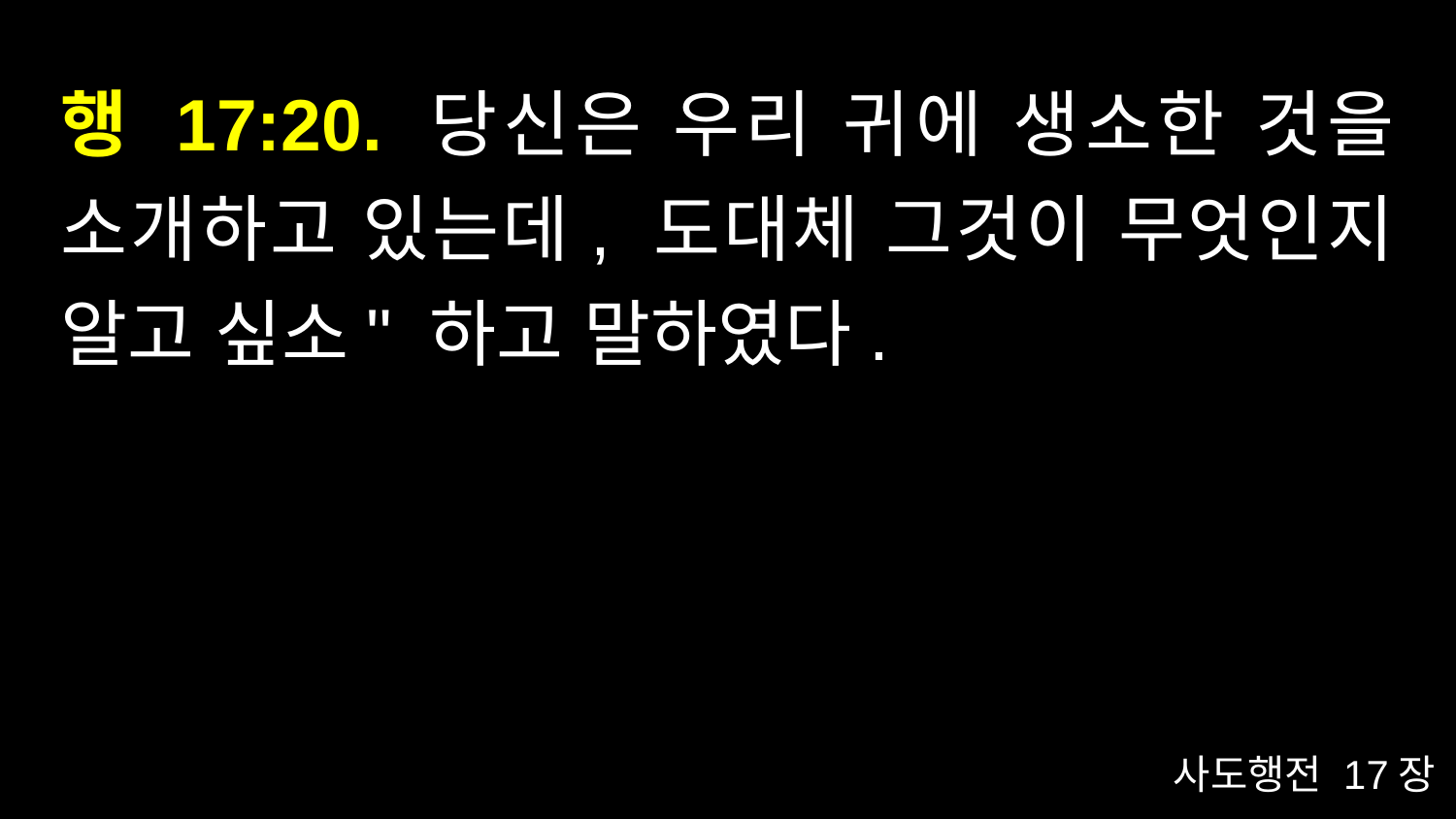

# 행 17:20. 당신은 우리 귀에 생소한 것을 소개하고 있는데, 도대체 그것이 무엇인지 알고 싶소" 하고 말하였다.
사도행전 17장